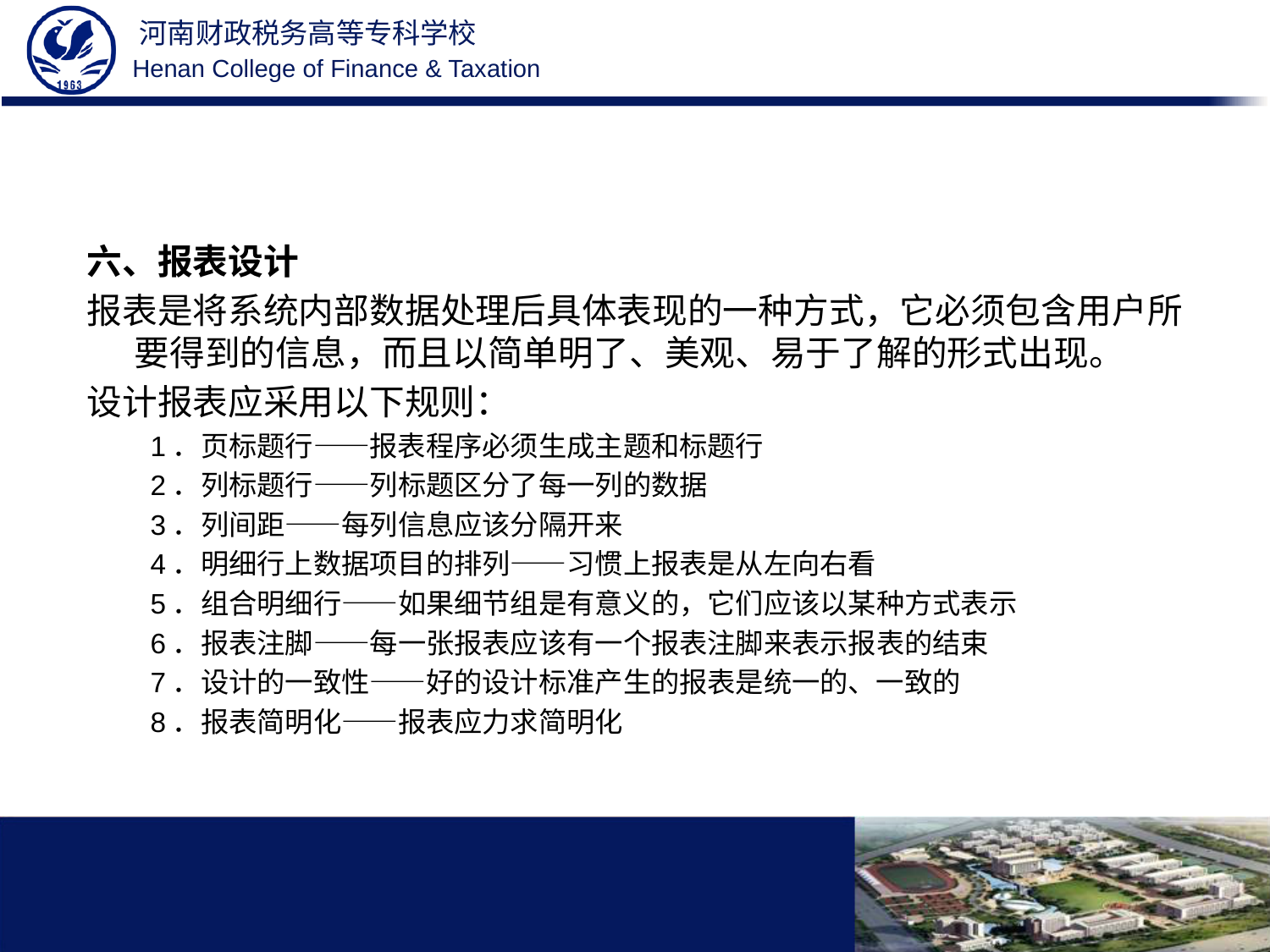

#
六、报表设计
报表是将系统内部数据处理后具体表现的一种方式，它必须包含用户所要得到的信息，而且以简单明了、美观、易于了解的形式出现。
设计报表应采用以下规则：
1．页标题行——报表程序必须生成主题和标题行
2．列标题行——列标题区分了每一列的数据
3．列间距——每列信息应该分隔开来
4．明细行上数据项目的排列——习惯上报表是从左向右看
5．组合明细行——如果细节组是有意义的，它们应该以某种方式表示
6．报表注脚——每一张报表应该有一个报表注脚来表示报表的结束
7．设计的一致性——好的设计标准产生的报表是统一的、一致的
8．报表简明化——报表应力求简明化